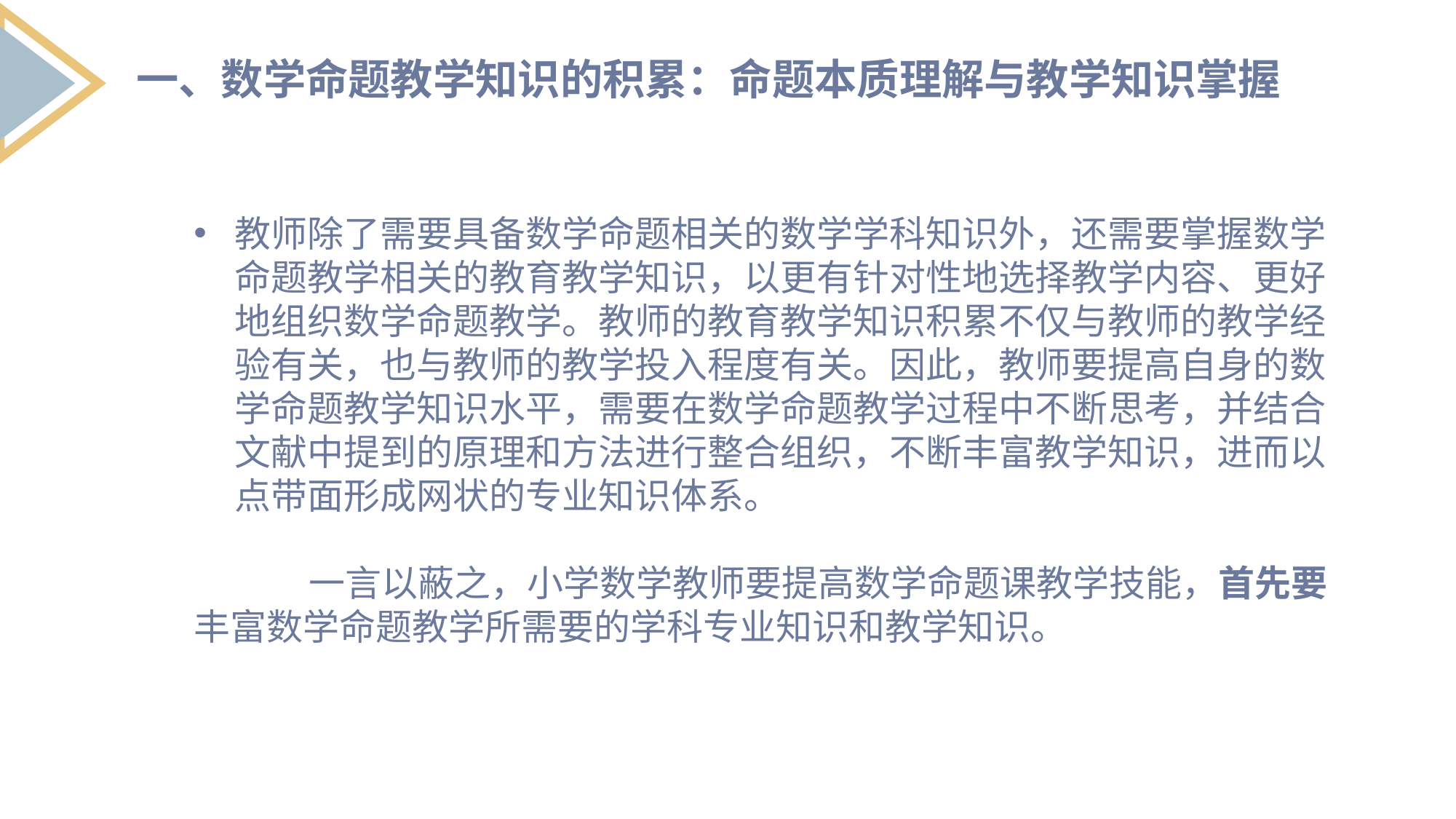

一、数学命题教学知识的积累：命题本质理解与教学知识掌握
教师除了需要具备数学命题相关的数学学科知识外，还需要掌握数学命题教学相关的教育教学知识，以更有针对性地选择教学内容、更好地组织数学命题教学。教师的教育教学知识积累不仅与教师的教学经验有关，也与教师的教学投入程度有关。因此，教师要提高自身的数学命题教学知识水平，需要在数学命题教学过程中不断思考，并结合文献中提到的原理和方法进行整合组织，不断丰富教学知识，进而以点带面形成网状的专业知识体系。

             一言以蔽之，小学数学教师要提高数学命题课教学技能，首先要丰富数学命题教学所需要的学科专业知识和教学知识。